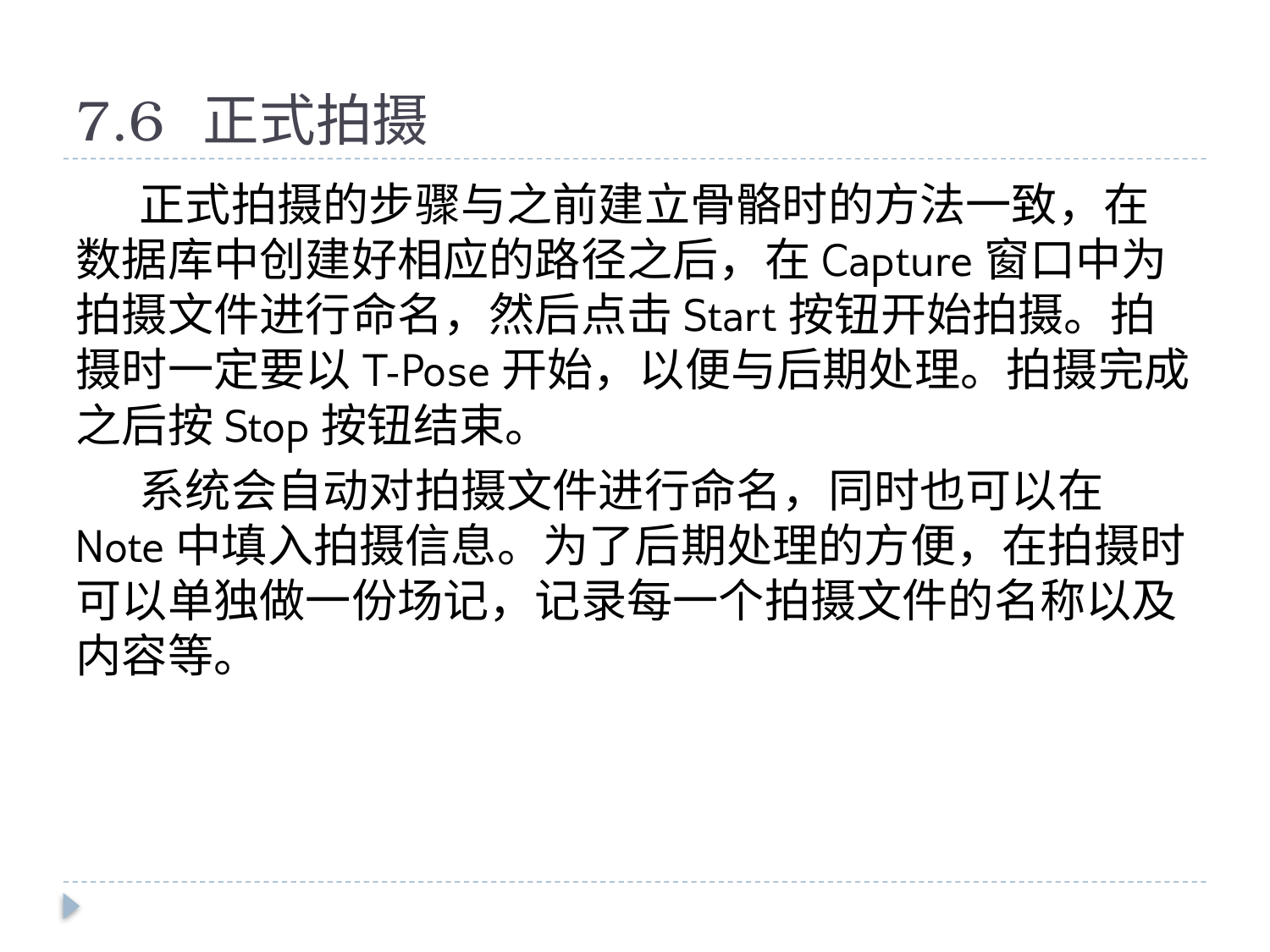

# 7.6	正式拍摄
正式拍摄的步骤与之前建立骨骼时的方法一致，在数据库中创建好相应的路径之后，在Capture窗口中为拍摄文件进行命名，然后点击Start按钮开始拍摄。拍摄时一定要以T-Pose开始，以便与后期处理。拍摄完成之后按Stop按钮结束。
系统会自动对拍摄文件进行命名，同时也可以在Note中填入拍摄信息。为了后期处理的方便，在拍摄时可以单独做一份场记，记录每一个拍摄文件的名称以及内容等。